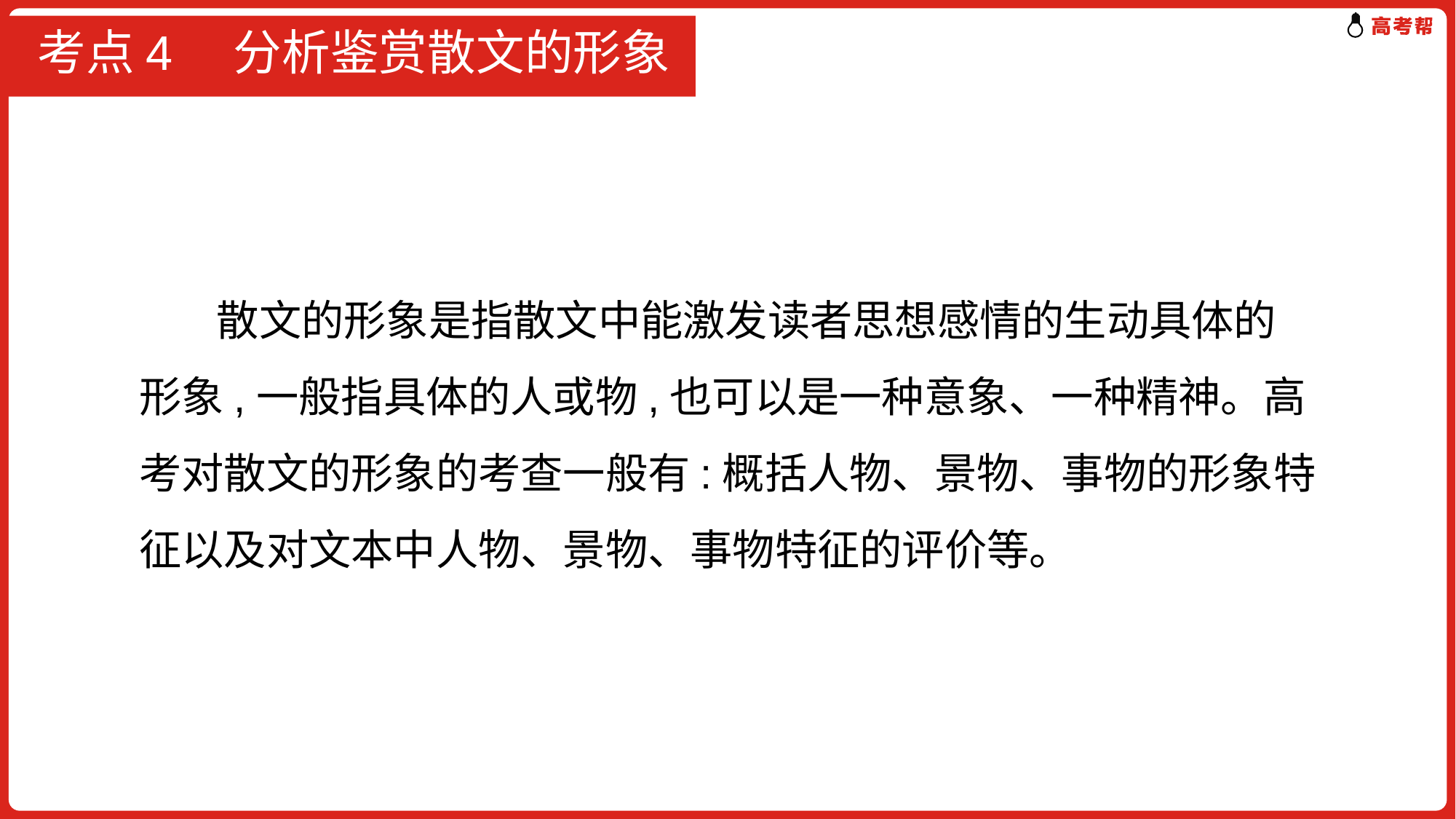

# 考点4　分析鉴赏散文的形象
       散文的形象是指散文中能激发读者思想感情的生动具体的形象,一般指具体的人或物,也可以是一种意象、一种精神。高考对散文的形象的考查一般有:概括人物、景物、事物的形象特征以及对文本中人物、景物、事物特征的评价等。